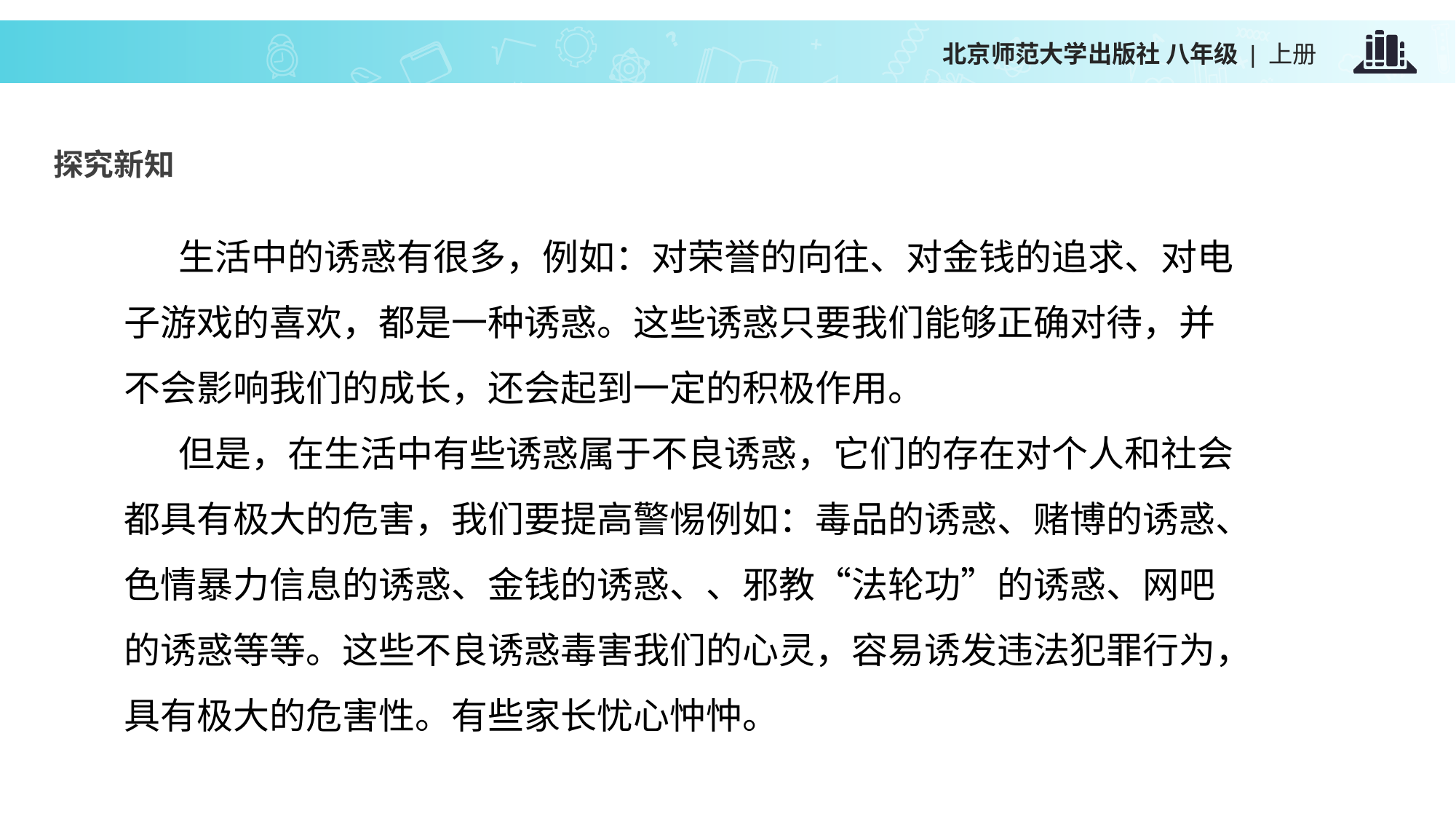

探究新知
生活中的诱惑有很多，例如：对荣誉的向往、对金钱的追求、对电子游戏的喜欢，都是一种诱惑。这些诱惑只要我们能够正确对待，并不会影响我们的成长，还会起到一定的积极作用。
但是，在生活中有些诱惑属于不良诱惑，它们的存在对个人和社会都具有极大的危害，我们要提高警惕例如：毒品的诱惑、赌博的诱惑、色情暴力信息的诱惑、金钱的诱惑、、邪教“法轮功”的诱惑、网吧的诱惑等等。这些不良诱惑毒害我们的心灵，容易诱发违法犯罪行为，具有极大的危害性。有些家长忧心忡忡。